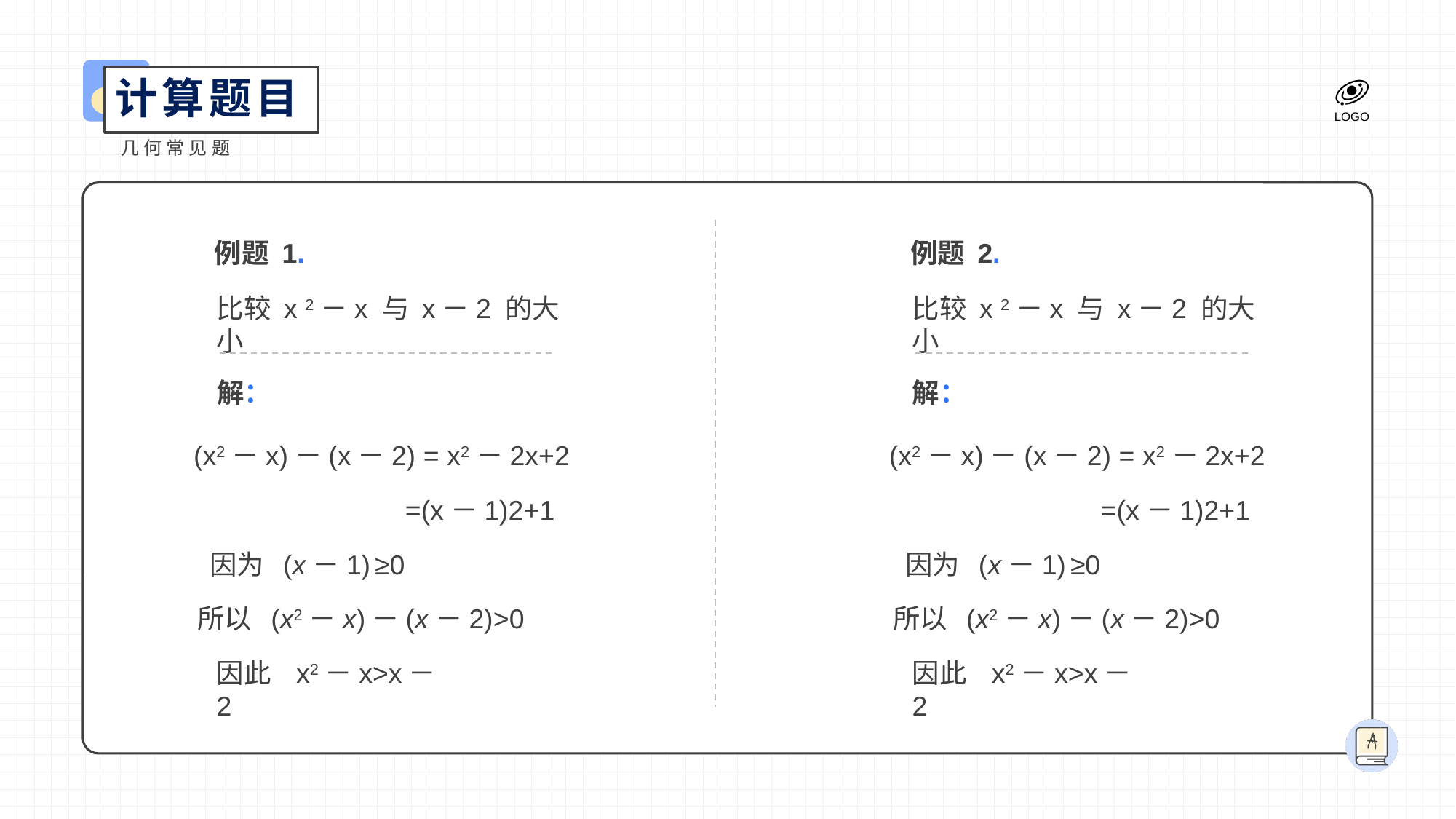

计算题目
几何常见题
例题 1.
例题 2.
比较 x 2－x 与 x－2 的大小
比较 x 2－x 与 x－2 的大小
解：
解：
(x2－x)－(x－2) = x2－2x+2
(x2－x)－(x－2) = x2－2x+2
=(x－1)2+1
=(x－1)2+1
因为  (x－1) ≥0
因为  (x－1) ≥0
所以  (x2－x)－(x－2)>0
所以  (x2－x)－(x－2)>0
因此   x2－x>x－2
因此   x2－x>x－2